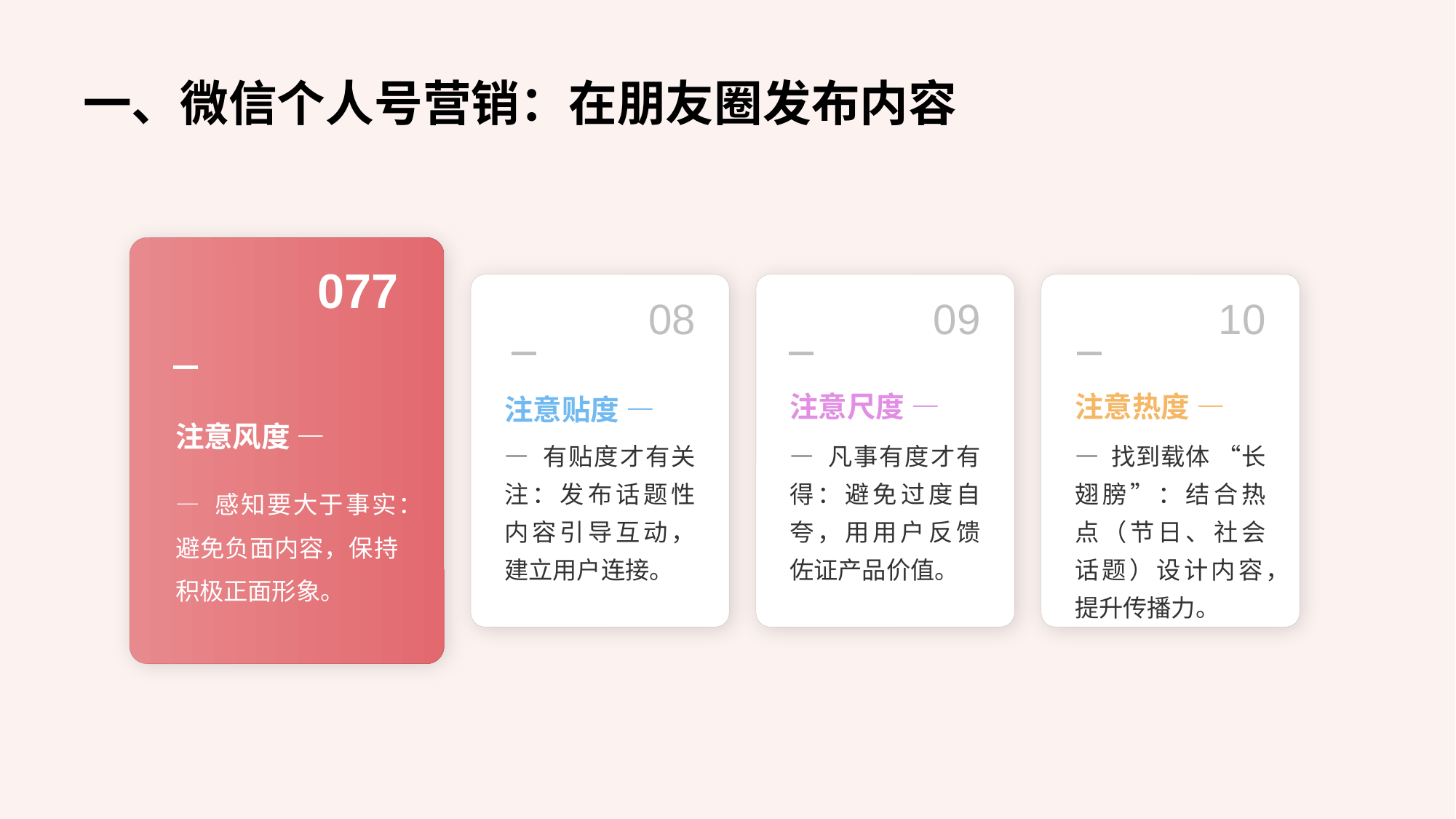

一、微信个人号营销：在朋友圈发布内容

077

08
09
10
注意风度 —
注意贴度 —
注意尺度 —
注意热度 —
— 有贴度才有关注：发布话题性内容引导互动，建立用户连接。
— 凡事有度才有得：避免过度自夸，用用户反馈佐证产品价值。
— 找到载体 “长翅膀”：结合热点（节日、社会话题）设计内容，提升传播力。
— 感知要大于事实：避免负面内容，保持积极正面形象。